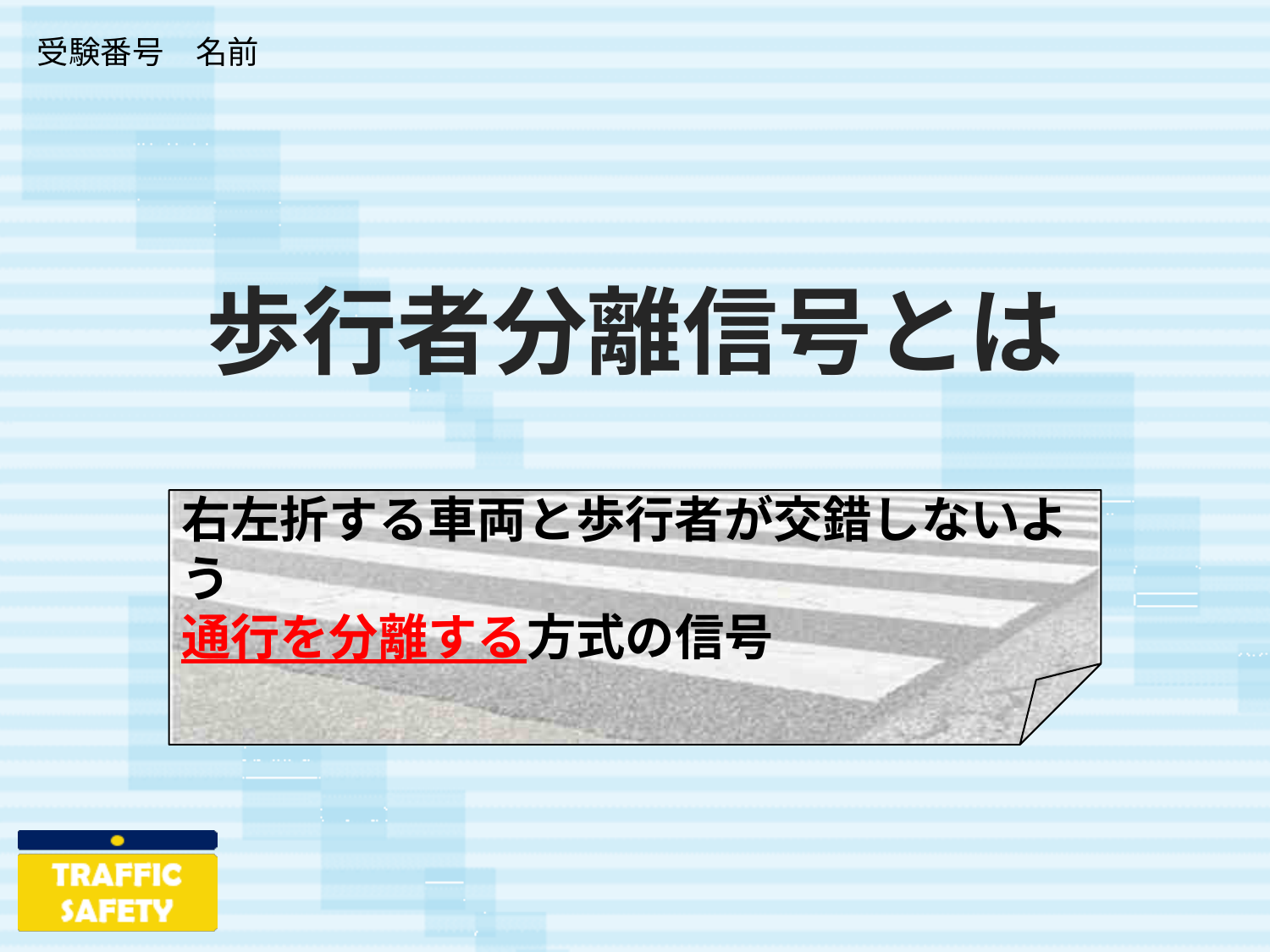

受験番号　名前
歩行者分離信号とは
右左折する車両と歩行者が交錯しないよう
通行を分離する方式の信号